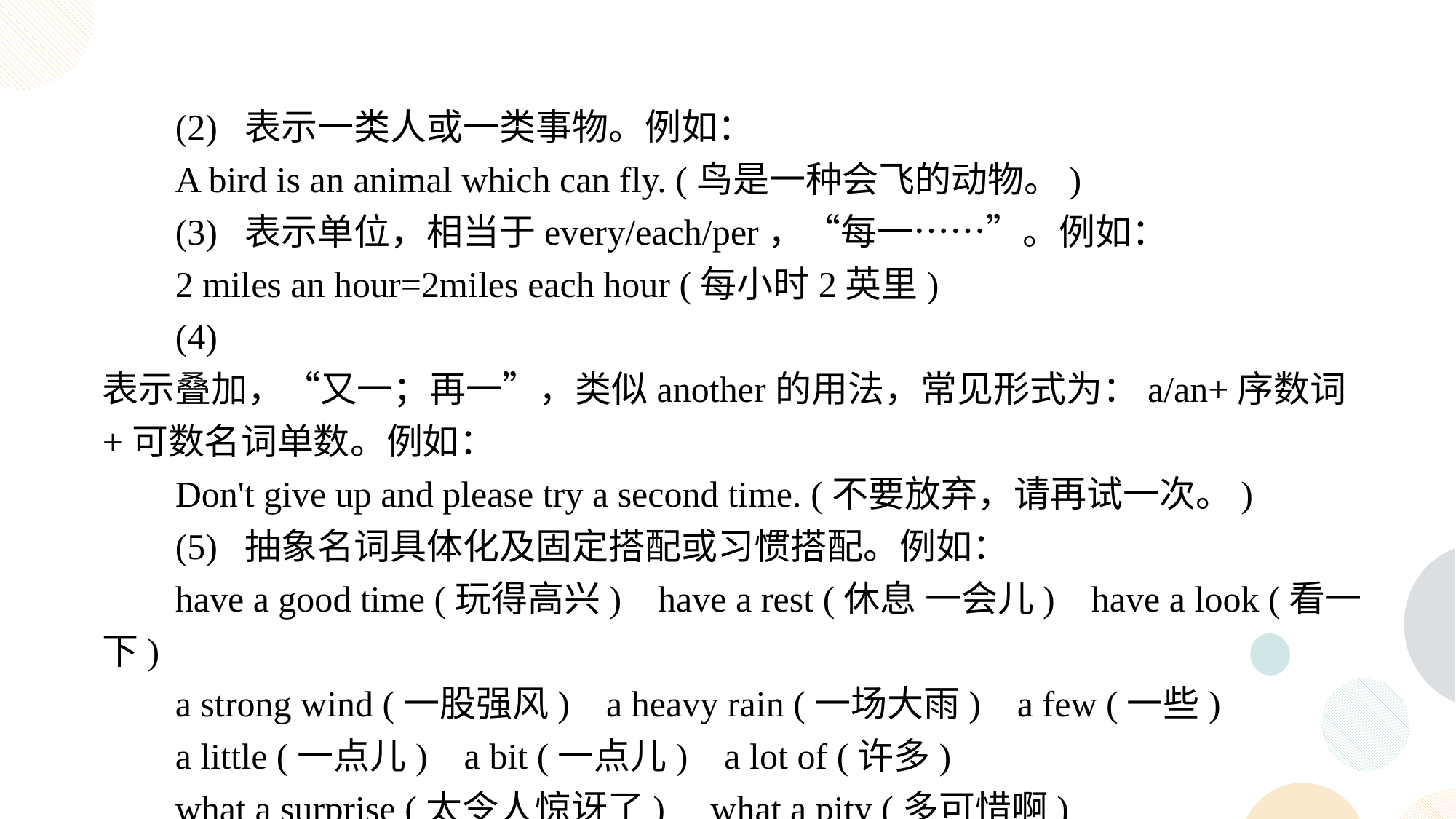

(2)  表示一类人或一类事物。例如：
A bird is an animal which can fly. (鸟是一种会飞的动物。)
(3)  表示单位，相当于every/each/per，“每一……”。例如：
2 miles an hour=2miles each hour (每小时2英里)
(4)  表示叠加，“又一；再一”，类似another的用法，常见形式为：a/an+序数词+可数名词单数。例如：
Don't give up and please try a second time. (不要放弃，请再试一次。)
(5)  抽象名词具体化及固定搭配或习惯搭配。例如：
have a good time (玩得高兴)    have a rest (休息 一会儿)    have a look (看一下)
a strong wind (一股强风)    a heavy rain (一场大雨)    a few (一些)
a little (一点儿)    a bit (一点儿)    a lot of (许多)
what a surprise (太令人惊讶了)     what a pity (多可惜啊)